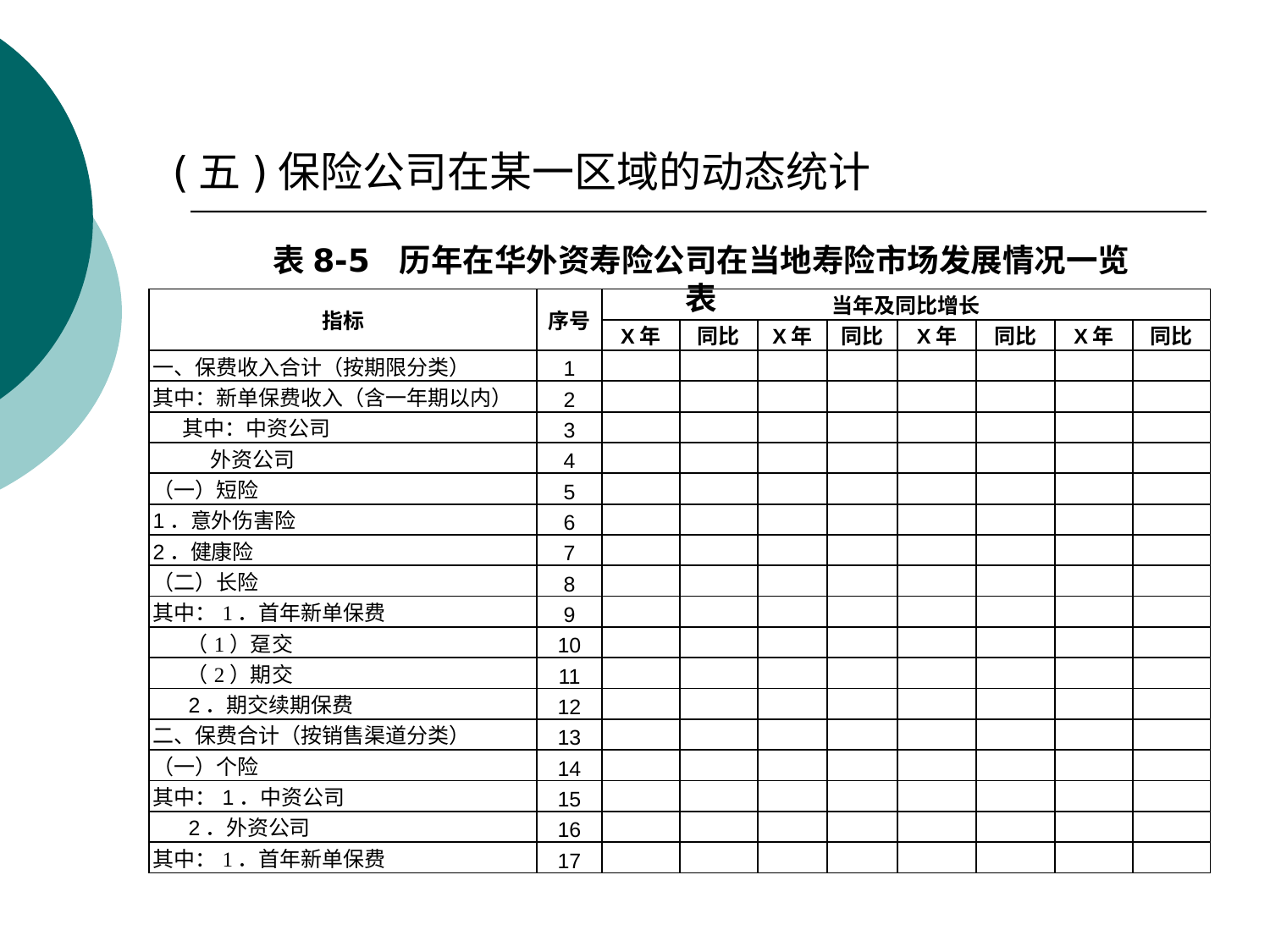

(五)保险公司在某一区域的动态统计
表8-5  历年在华外资寿险公司在当地寿险市场发展情况一览表
| 指标 | 序号 | 当年及同比增长 |  |  |  |  |  |  |  |
| --- | --- | --- | --- | --- | --- | --- | --- | --- | --- |
|  |  | X年 | 同比 | X年 | 同比 | X年 | 同比 | X年 | 同比 |
| 一、保费收入合计（按期限分类） | 1 |  |  |  |  |  |  |  |  |
| 其中：新单保费收入（含一年期以内） | 2 |  |  |  |  |  |  |  |  |
| 其中：中资公司 | 3 |  |  |  |  |  |  |  |  |
| 外资公司 | 4 |  |  |  |  |  |  |  |  |
| （一）短险 | 5 |  |  |  |  |  |  |  |  |
| 1．意外伤害险 | 6 |  |  |  |  |  |  |  |  |
| 2．健康险 | 7 |  |  |  |  |  |  |  |  |
| （二）长险 | 8 |  |  |  |  |  |  |  |  |
| 其中：1．首年新单保费 | 9 |  |  |  |  |  |  |  |  |
| （1）趸交 | 10 |  |  |  |  |  |  |  |  |
| （2）期交 | 11 |  |  |  |  |  |  |  |  |
| 2．期交续期保费 | 12 |  |  |  |  |  |  |  |  |
| 二、保费合计（按销售渠道分类） | 13 |  |  |  |  |  |  |  |  |
| （一）个险 | 14 |  |  |  |  |  |  |  |  |
| 其中：1．中资公司 | 15 |  |  |  |  |  |  |  |  |
| 2．外资公司 | 16 |  |  |  |  |  |  |  |  |
| 其中：1．首年新单保费 | 17 |  |  |  |  |  |  |  |  |